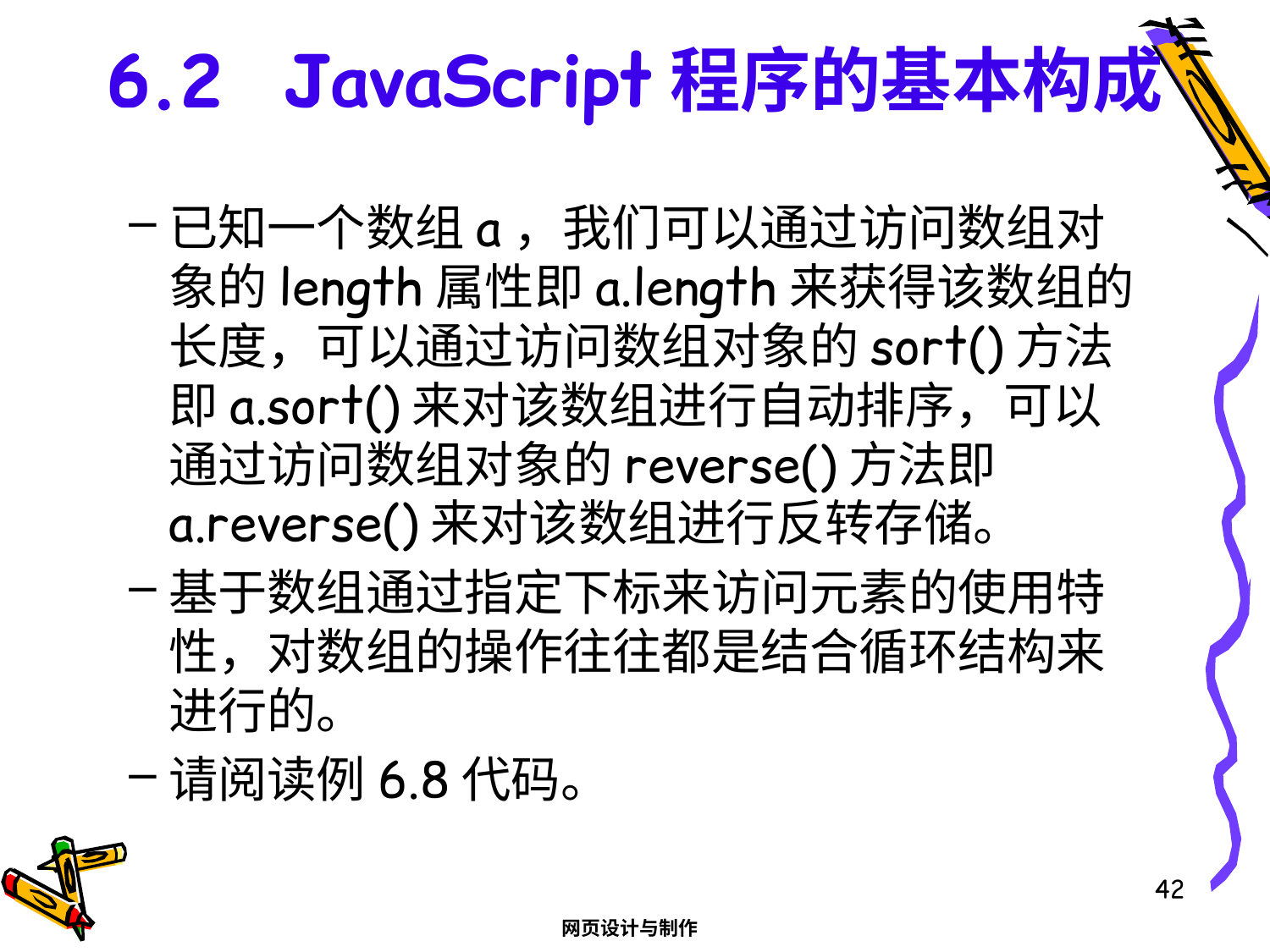

# 6.2  JavaScript程序的基本构成
已知一个数组a，我们可以通过访问数组对象的length属性即a.length来获得该数组的长度，可以通过访问数组对象的sort()方法即a.sort()来对该数组进行自动排序，可以通过访问数组对象的reverse()方法即a.reverse()来对该数组进行反转存储。
基于数组通过指定下标来访问元素的使用特性，对数组的操作往往都是结合循环结构来进行的。
请阅读例6.8代码。
42
网页设计与制作